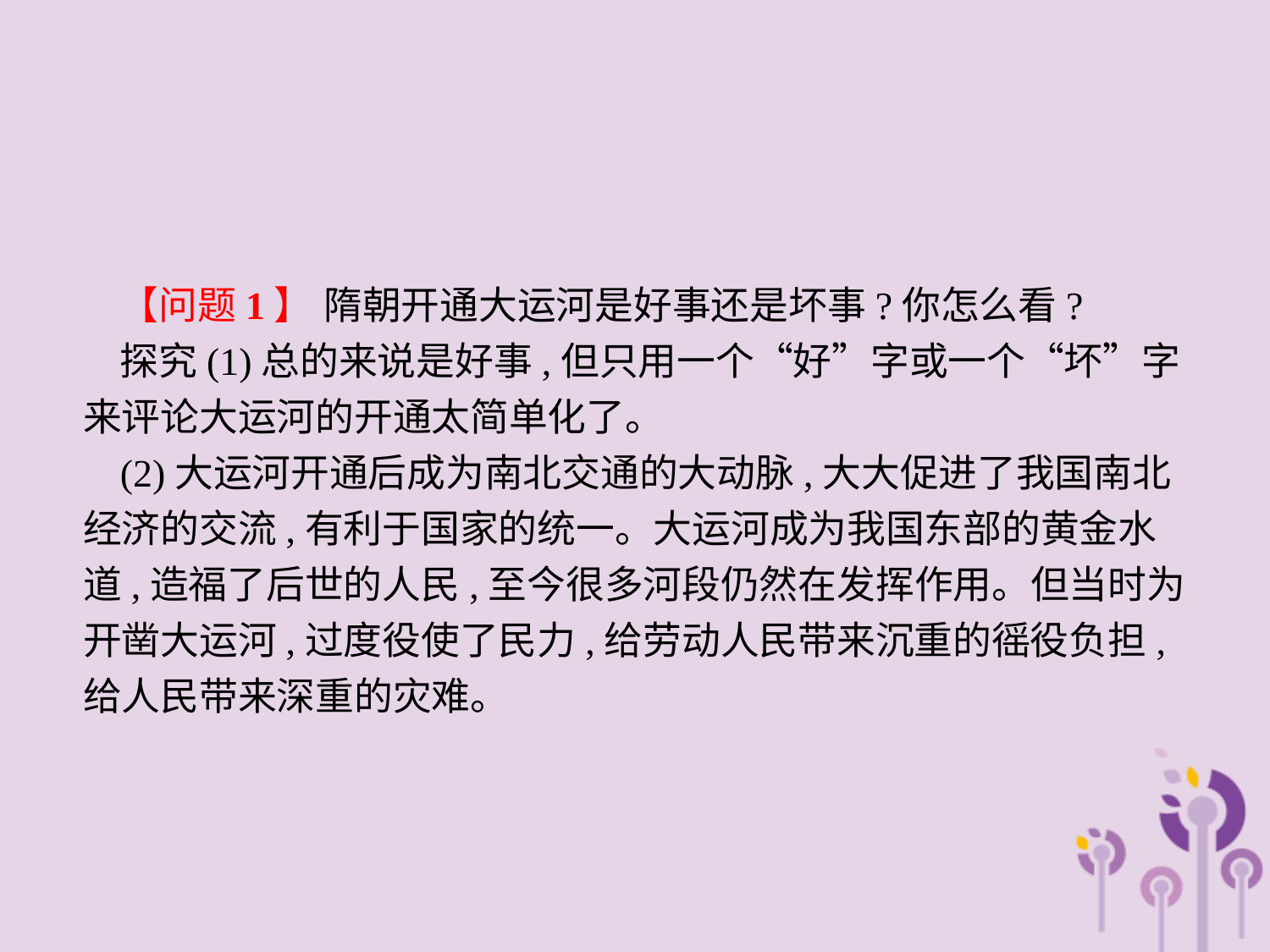

【问题1】 隋朝开通大运河是好事还是坏事?你怎么看?
探究(1)总的来说是好事,但只用一个“好”字或一个“坏”字来评论大运河的开通太简单化了。
(2)大运河开通后成为南北交通的大动脉,大大促进了我国南北经济的交流,有利于国家的统一。大运河成为我国东部的黄金水道,造福了后世的人民,至今很多河段仍然在发挥作用。但当时为开凿大运河,过度役使了民力,给劳动人民带来沉重的徭役负担,给人民带来深重的灾难。